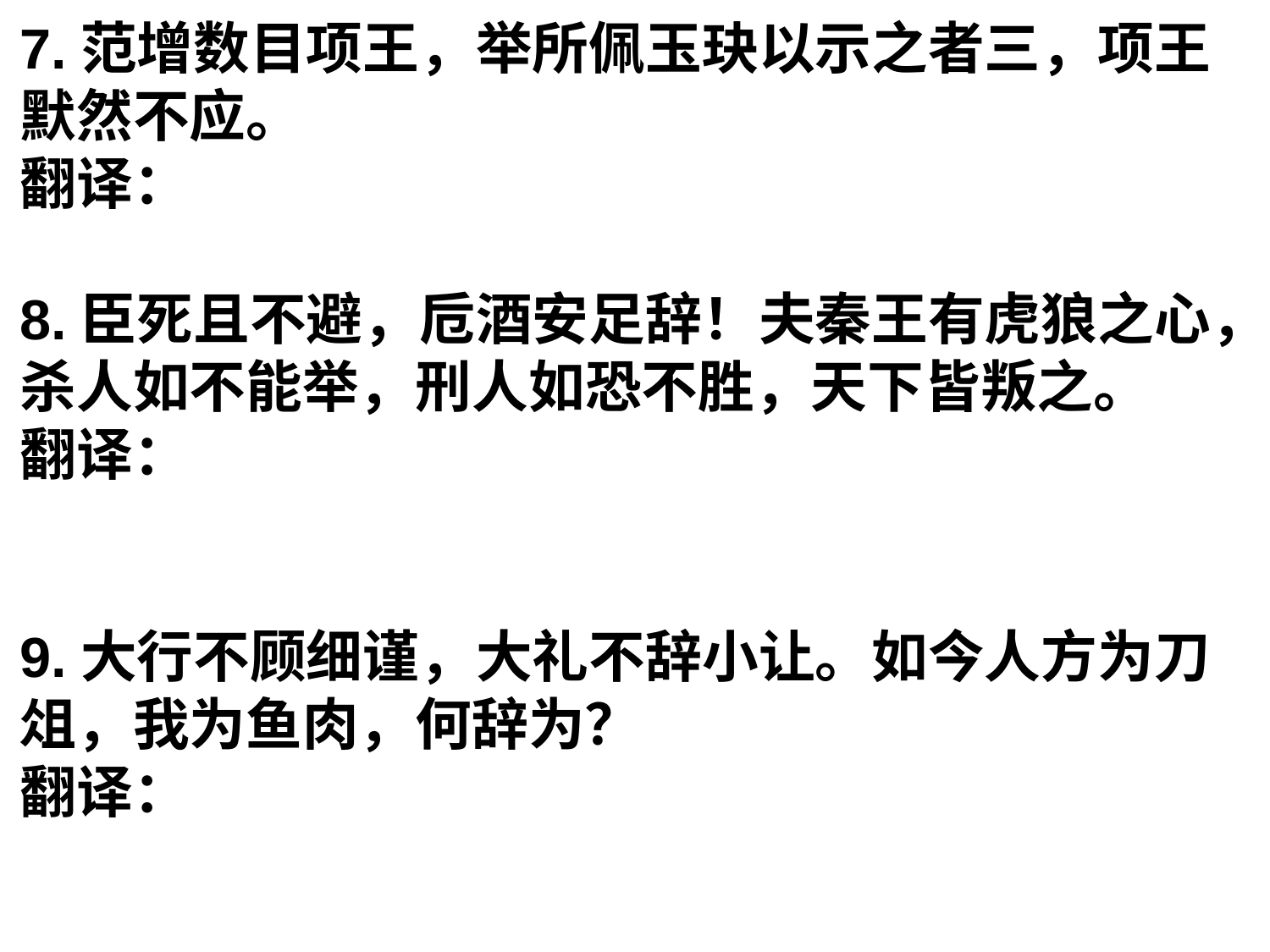

7.范增数目项王，举所佩玉玦以示之者三，项王默然不应。
翻译：

8.臣死且不避，卮酒安足辞！夫秦王有虎狼之心，杀人如不能举，刑人如恐不胜，天下皆叛之。
翻译：

9.大行不顾细谨，大礼不辞小让。如今人方为刀俎，我为鱼肉，何辞为？
翻译：